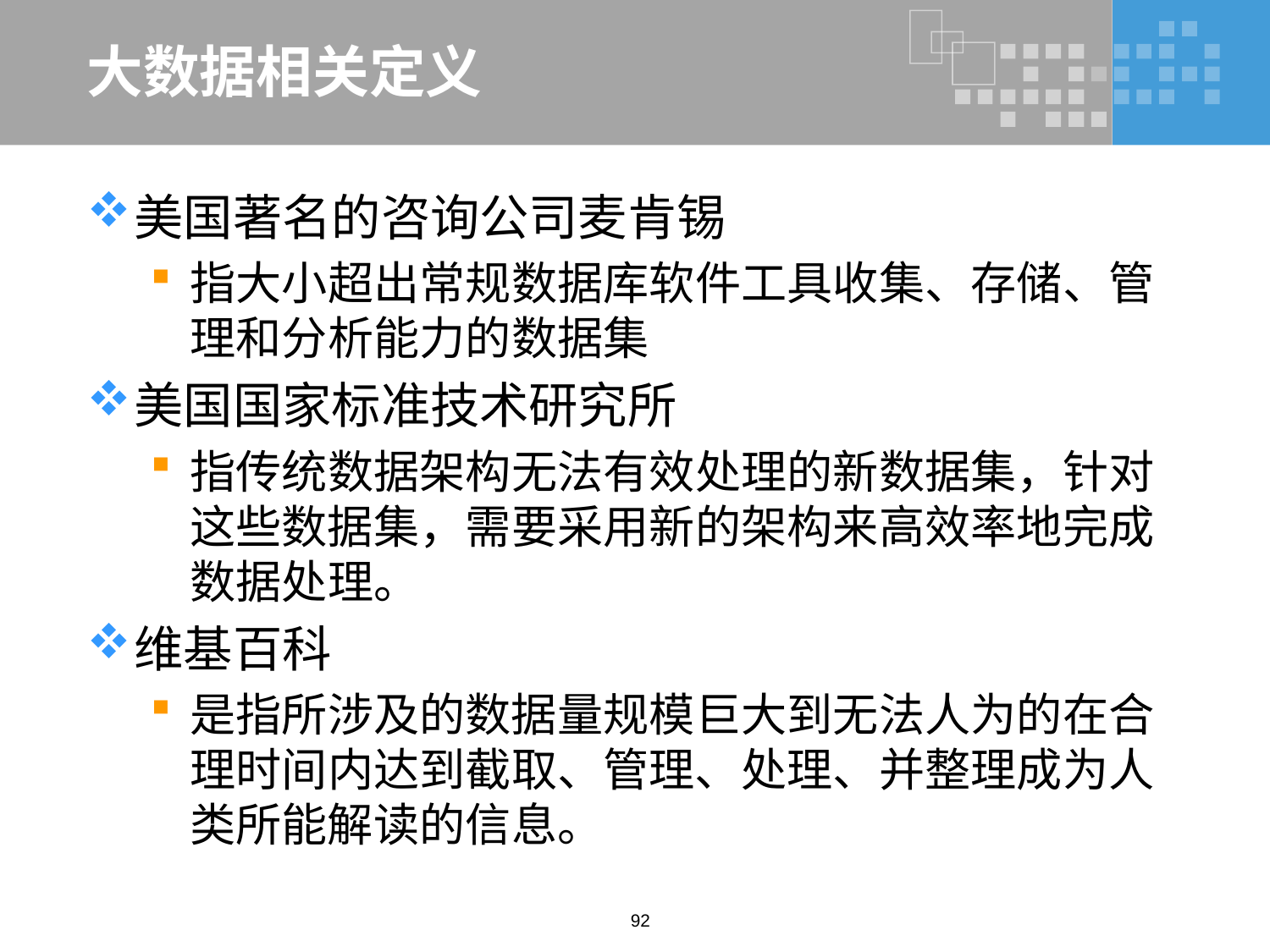

# 大数据相关定义
美国著名的咨询公司麦肯锡
指大小超出常规数据库软件工具收集、存储、管理和分析能力的数据集
美国国家标准技术研究所
指传统数据架构无法有效处理的新数据集，针对这些数据集，需要采用新的架构来高效率地完成数据处理。
维基百科
是指所涉及的数据量规模巨大到无法人为的在合理时间内达到截取、管理、处理、并整理成为人类所能解读的信息。

92